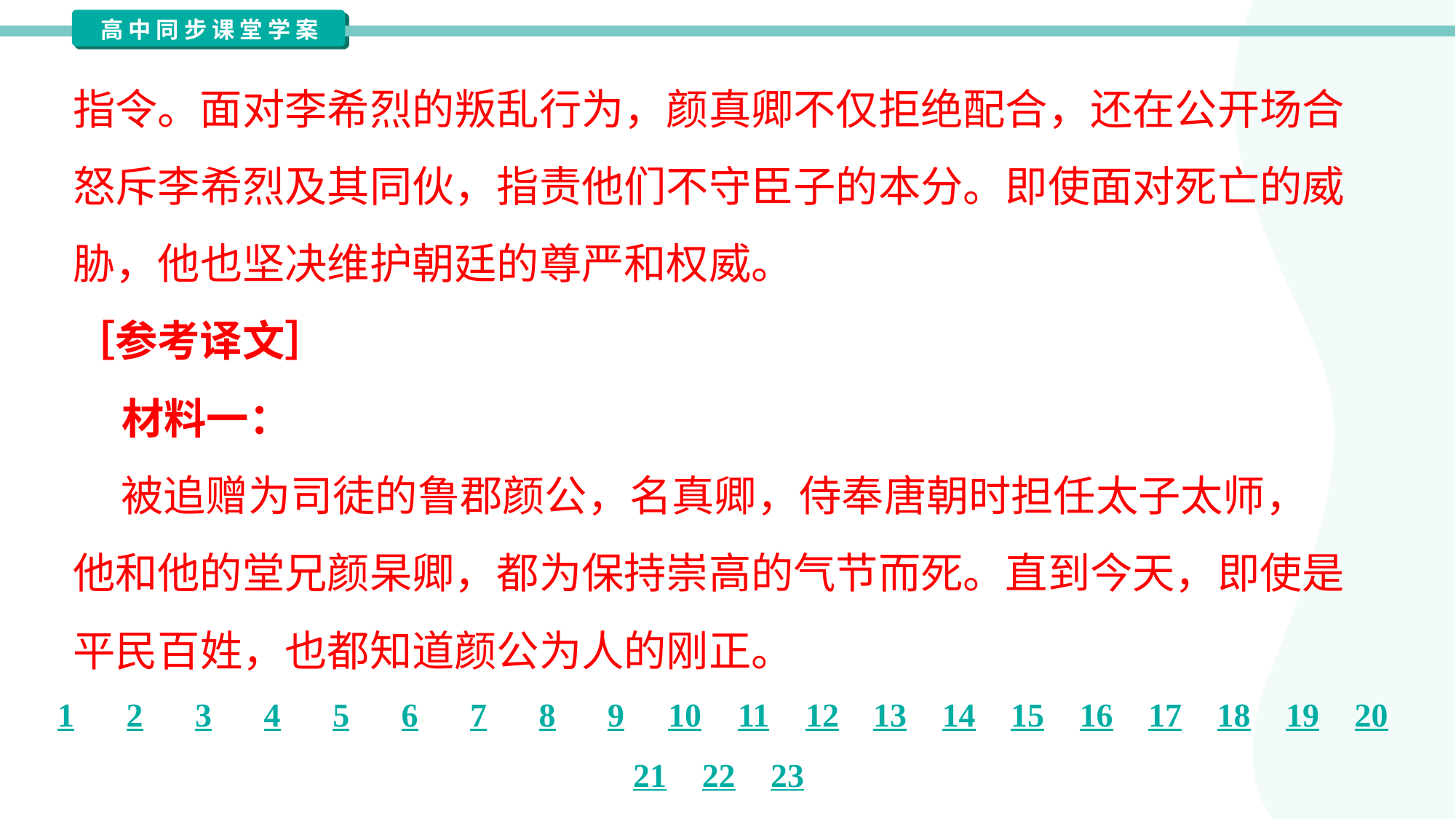

指令。面对李希烈的叛乱行为，颜真卿不仅拒绝配合，还在公开场合
怒斥李希烈及其同伙，指责他们不守臣子的本分。即使面对死亡的威
胁，他也坚决维护朝廷的尊严和权威。
［参考译文］
    材料一：
    被追赠为司徒的鲁郡颜公，名真卿，侍奉唐朝时担任太子太师，
他和他的堂兄颜杲卿，都为保持崇高的气节而死。直到今天，即使是
平民百姓，也都知道颜公为人的刚正。